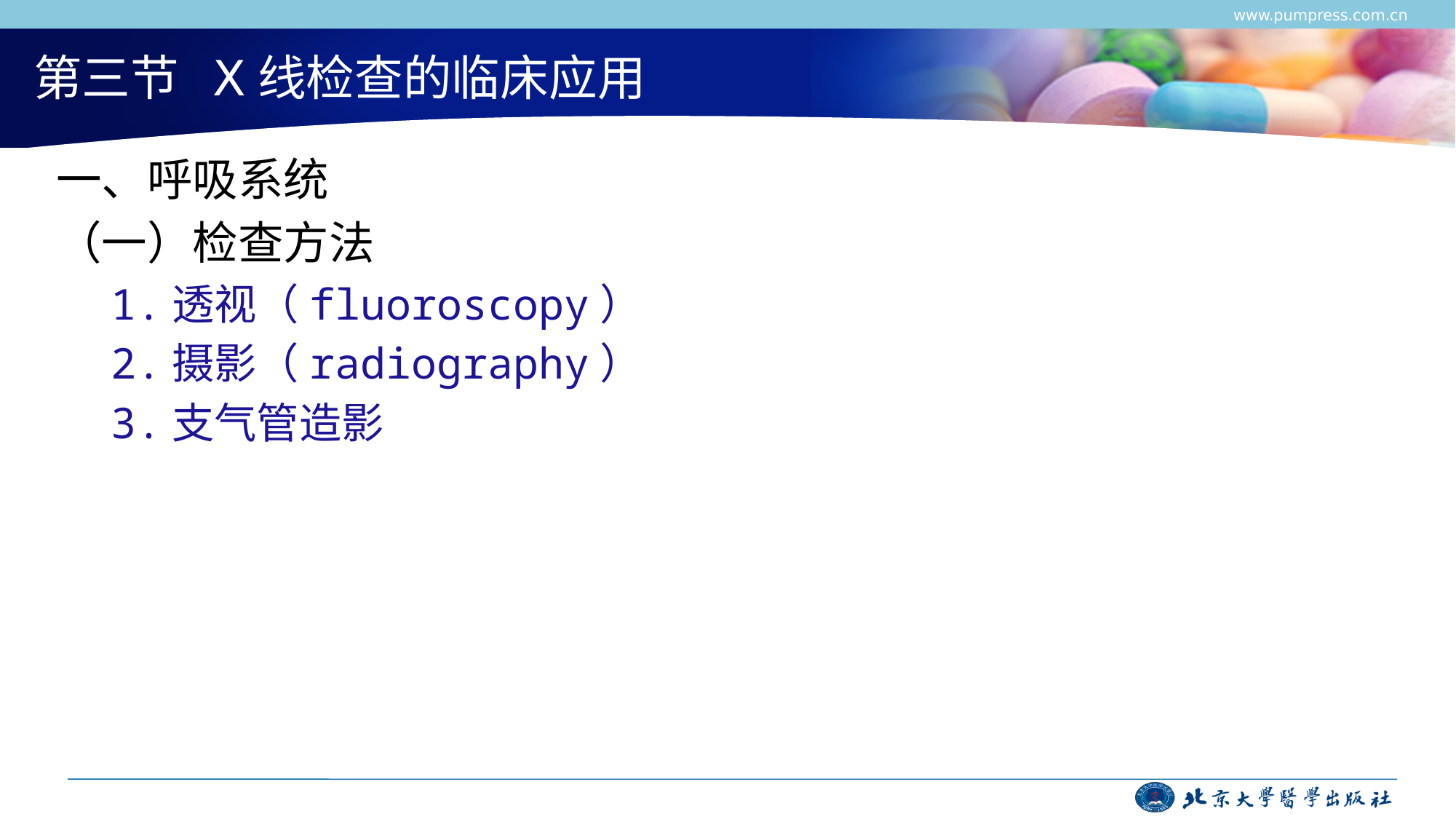

www.pumpress.com.cn
# 第三节  X线检查的临床应用
一、呼吸系统
（一）检查方法
1.透视（fluoroscopy）
2.摄影（radiography）
3.支气管造影